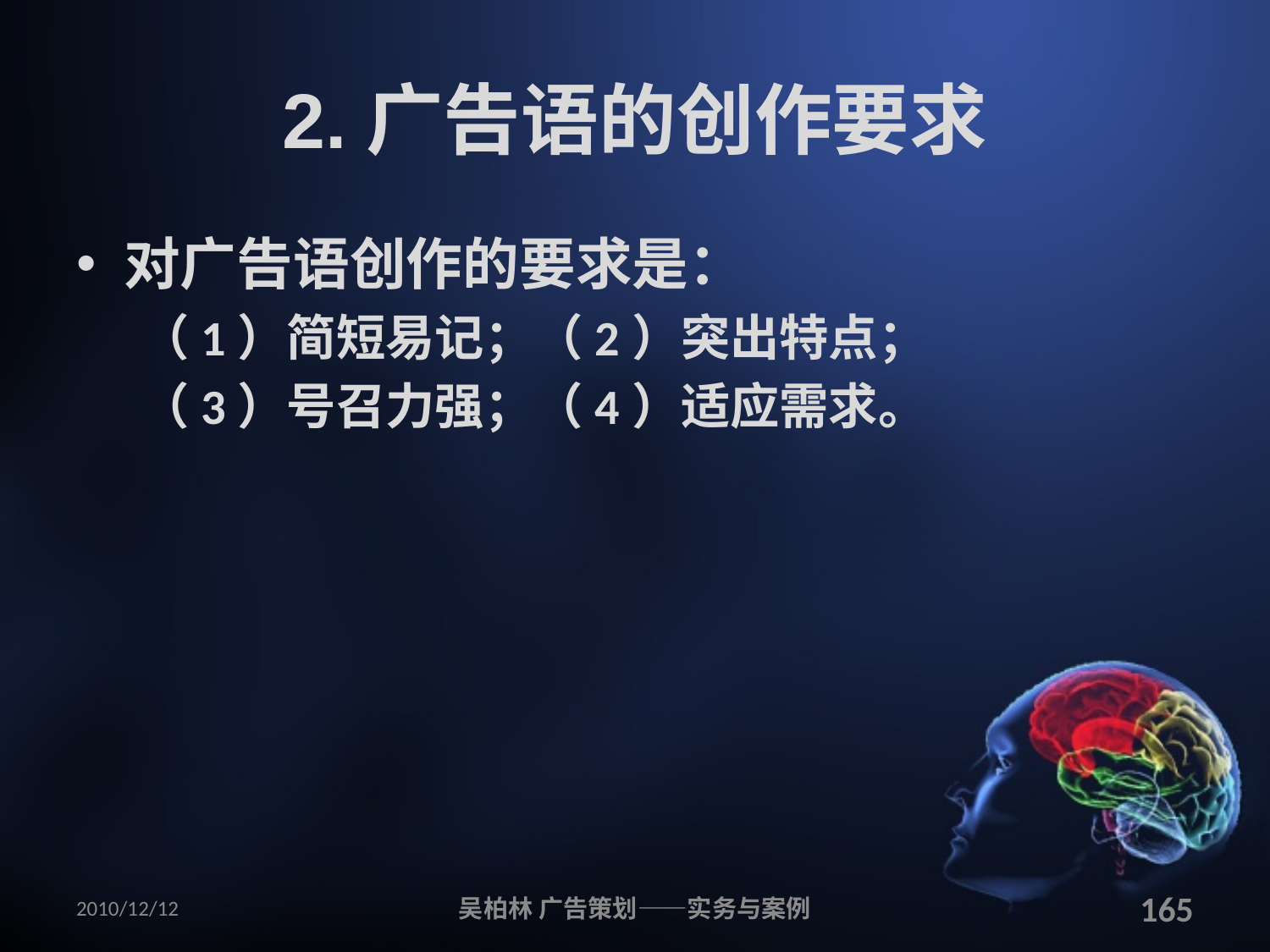

# 2.广告语的创作要求
对广告语创作的要求是：
（1）简短易记；（2）突出特点；
（3）号召力强；（4）适应需求。

2010/12/12
吴柏林 广告策划——实务与案例
165